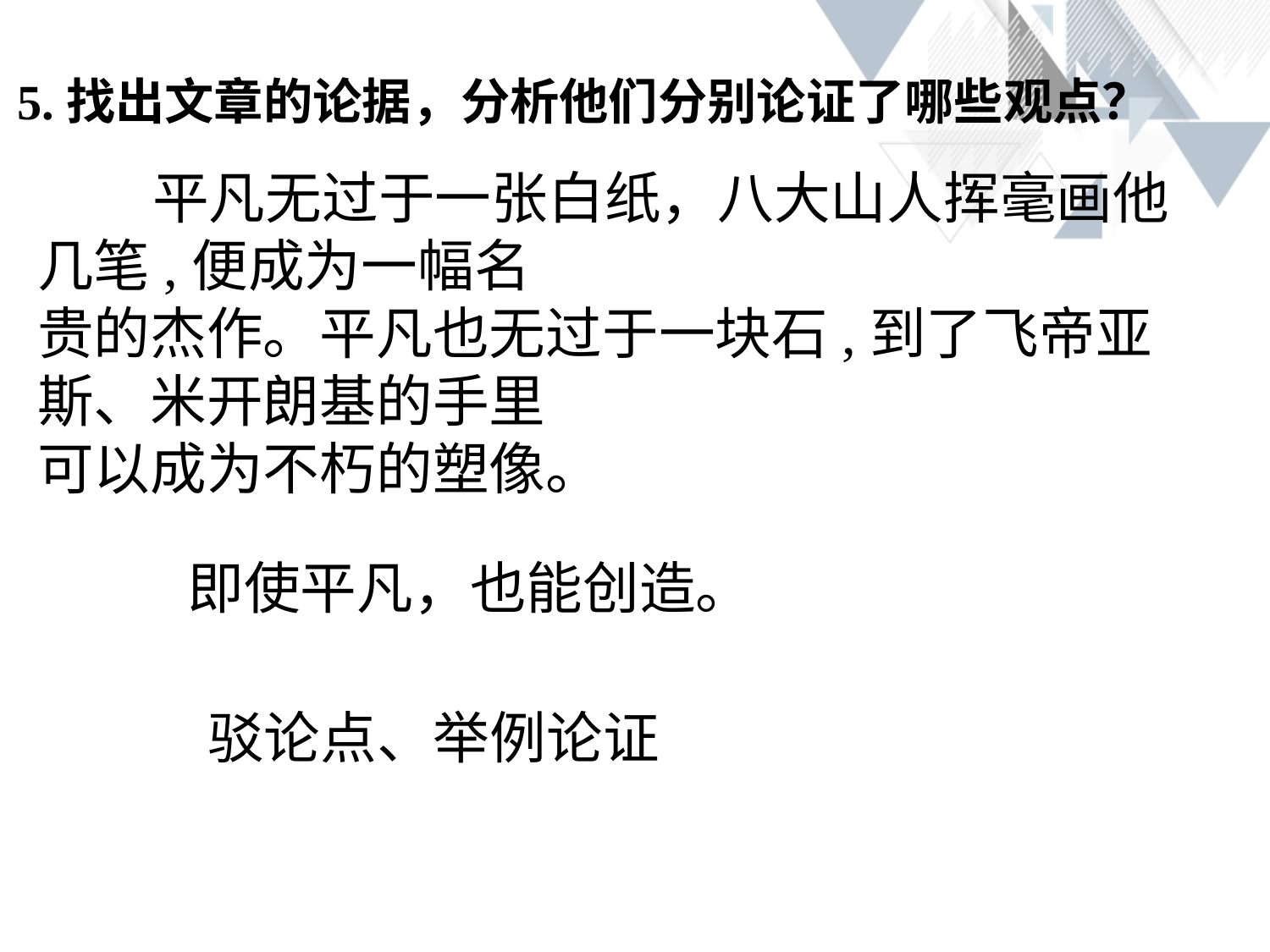

5.找出文章的论据，分析他们分别论证了哪些观点？

        平凡无过于一张白纸，八大山人挥毫画他几笔,便成为一幅名
贵的杰作。平凡也无过于一块石,到了飞帝亚斯、米开朗基的手里
可以成为不朽的塑像。
即使平凡，也能创造。
驳论点、举例论证